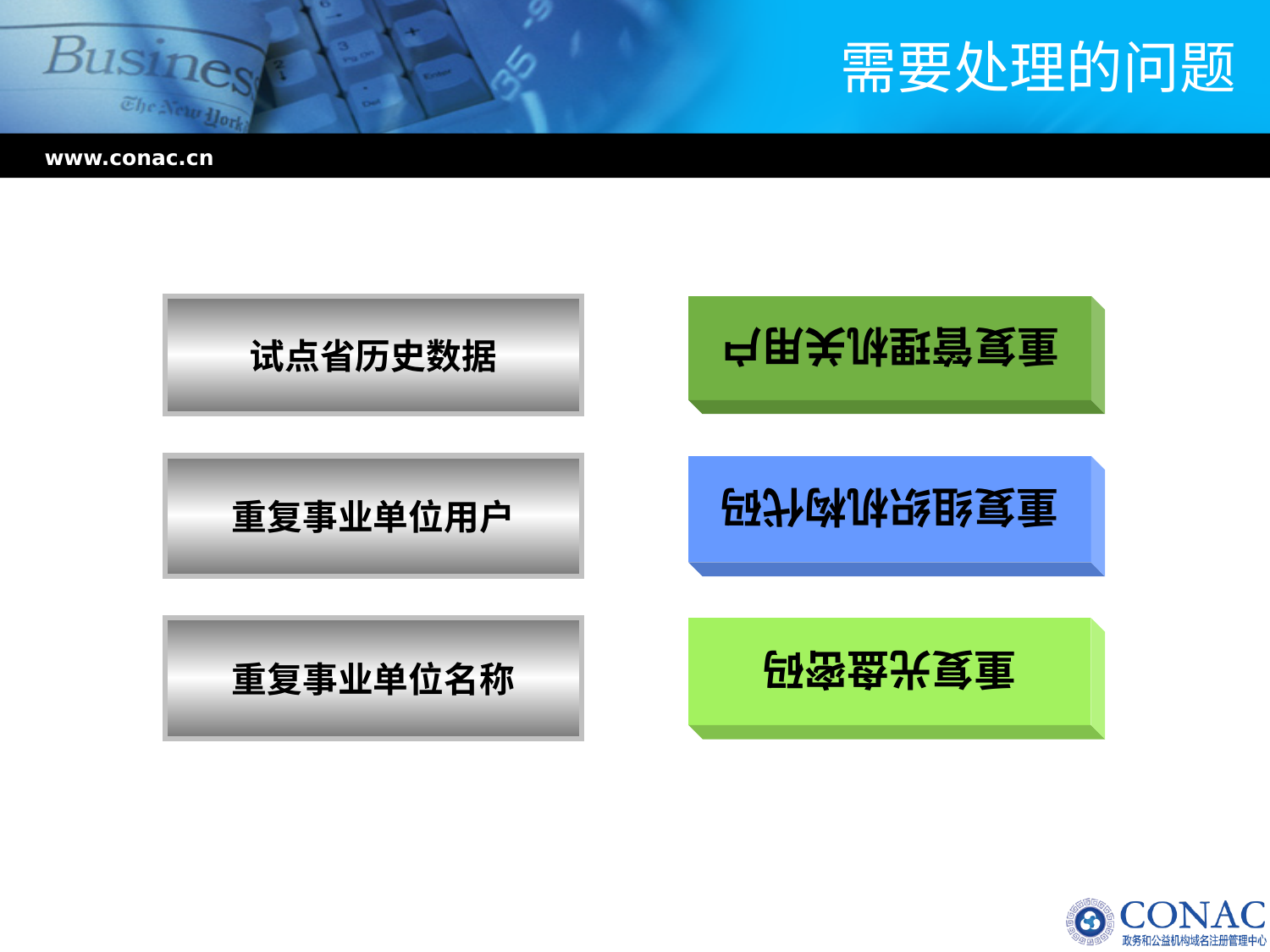

# 需要处理的问题

www.conac.cn
重复管理机关用户
试点省历史数据
重复组织机构代码
重复事业单位用户
重复光盘密码
重复事业单位名称